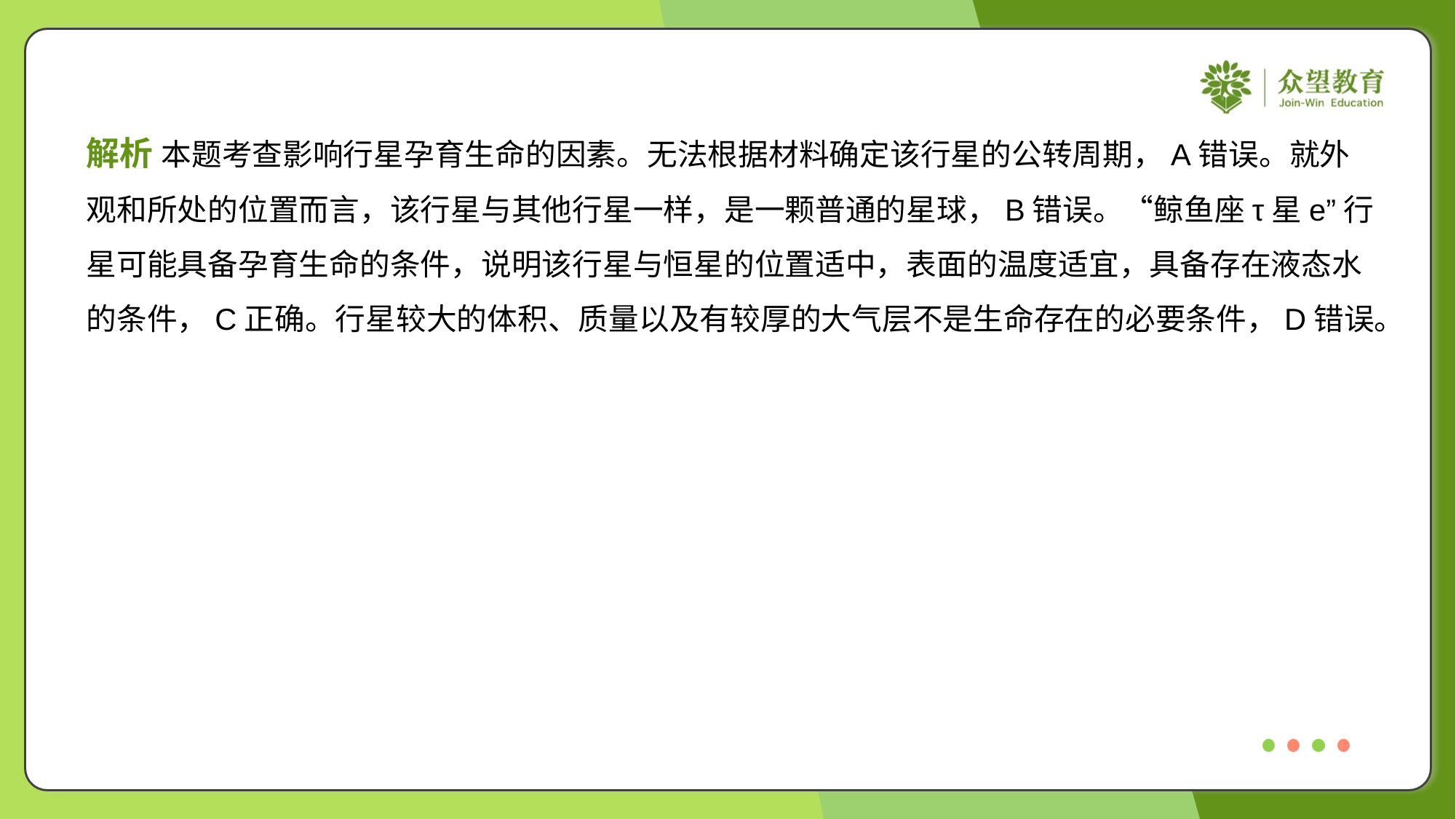

解析 本题考查影响行星孕育生命的因素。无法根据材料确定该行星的公转周期，A错误。就外
观和所处的位置而言，该行星与其他行星一样，是一颗普通的星球，B错误。“鲸鱼座τ星e”行
星可能具备孕育生命的条件，说明该行星与恒星的位置适中，表面的温度适宜，具备存在液态水
的条件，C正确。行星较大的体积、质量以及有较厚的大气层不是生命存在的必要条件，D错误。